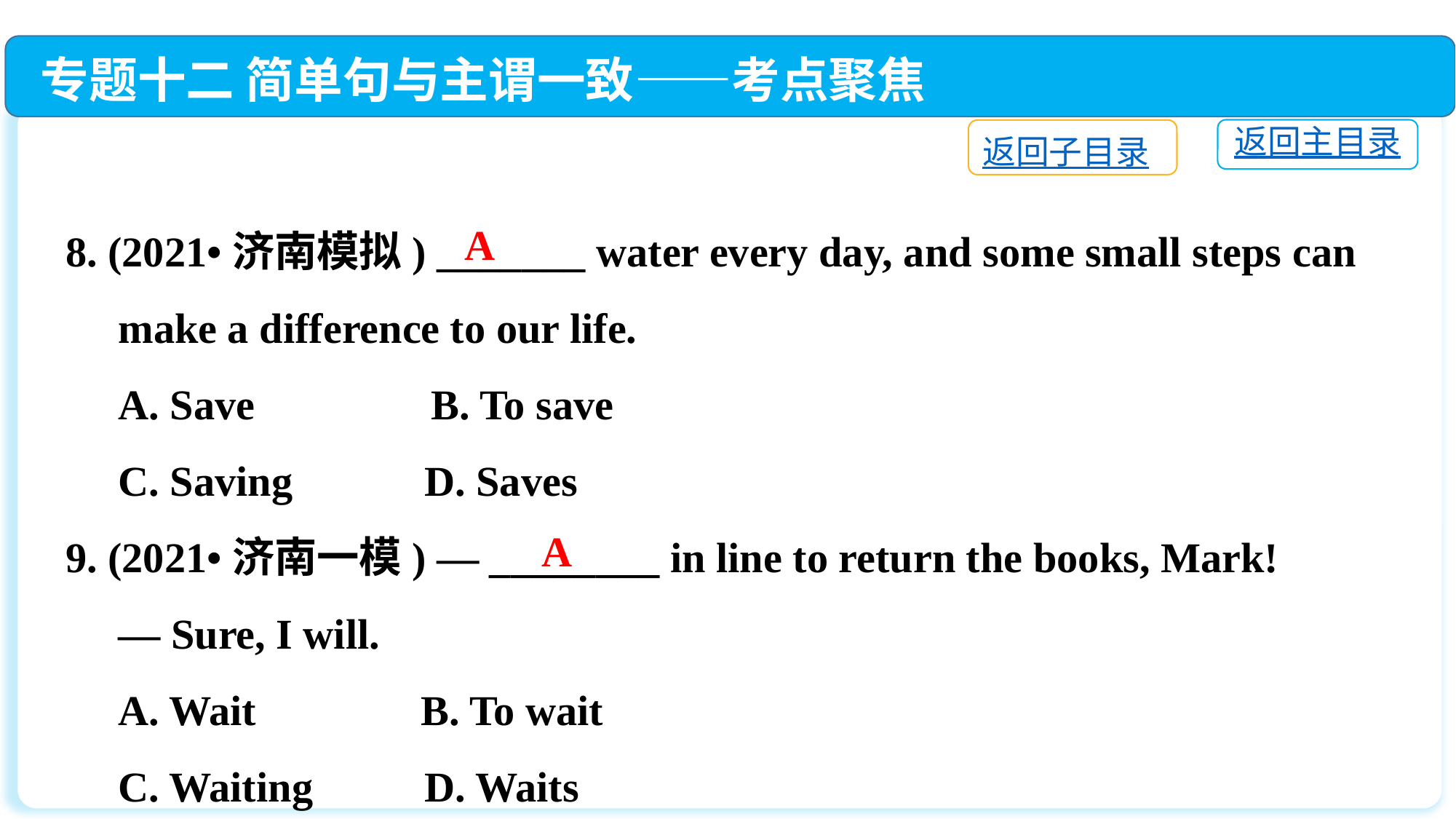

专题十二 简单句与主谓一致——考点聚焦

返回主目录

返回子目录
8. (2021•济南模拟) _______ water every day, and some small steps can
     make a difference to our life.
     A. Save	              B. To save
     C. Saving	   D. Saves
9. (2021•济南一模) — ________ in line to return the books, Mark!
     — Sure, I will.
     A. Wait	             B. To wait
     C. Waiting	   D. Waits
A
A